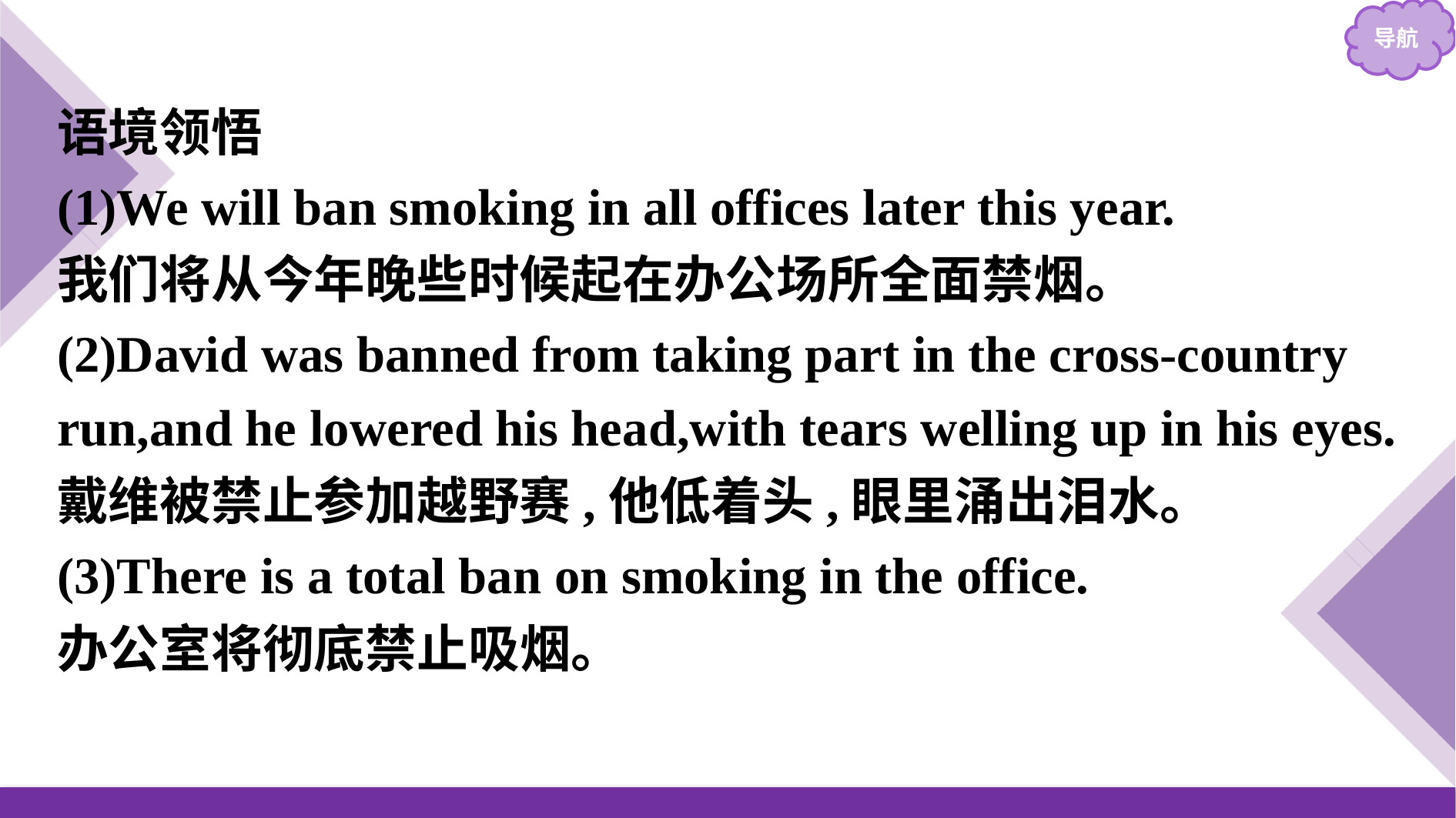

语境领悟
(1)We will ban smoking in all offices later this year.
我们将从今年晚些时候起在办公场所全面禁烟。
(2)David was banned from taking part in the cross-country run,and he lowered his head,with tears welling up in his eyes.
戴维被禁止参加越野赛,他低着头,眼里涌出泪水。
(3)There is a total ban on smoking in the office.
办公室将彻底禁止吸烟。